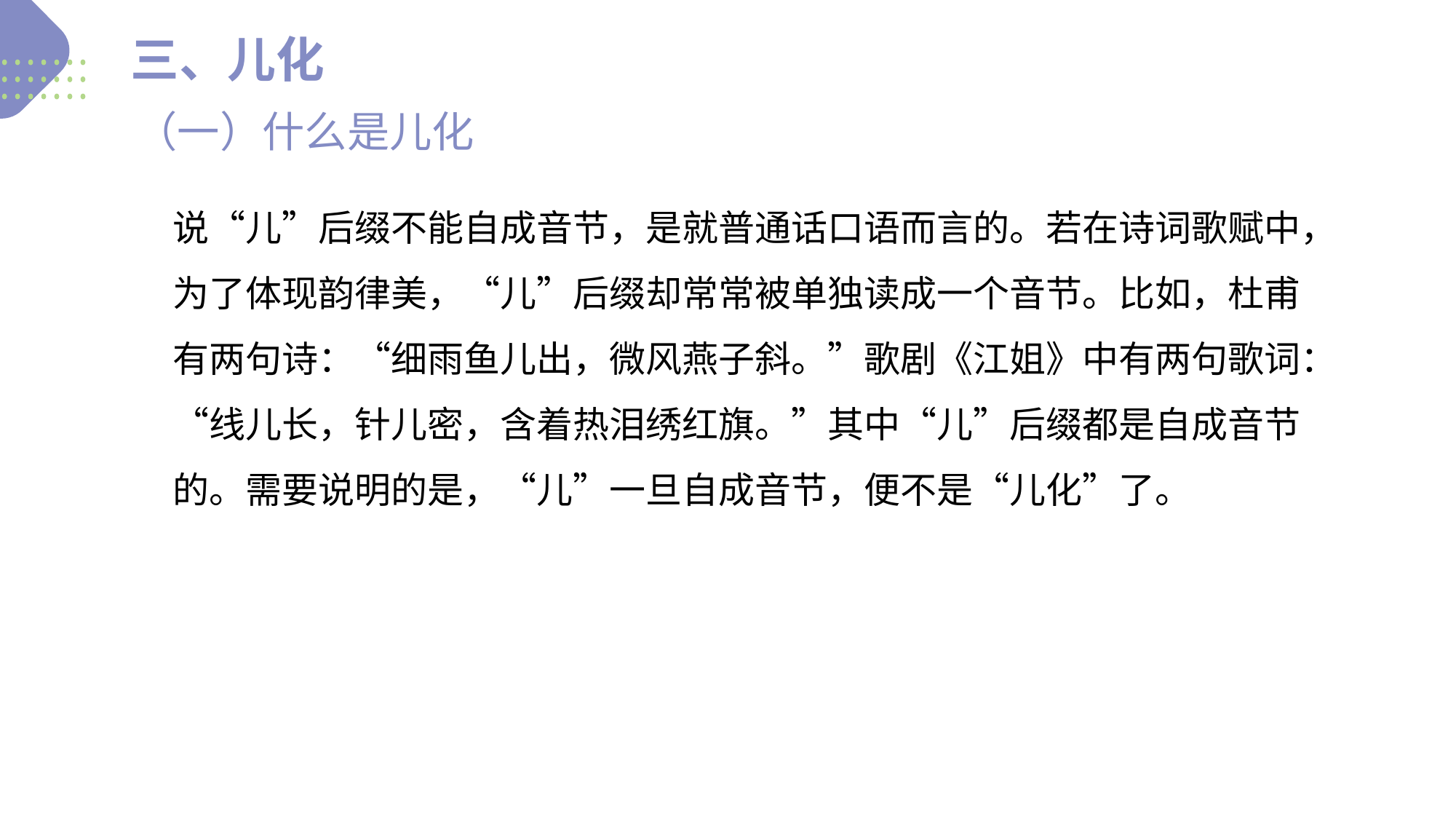

三、儿化

（一）什么是儿化
Never forget what you are, for surely the world will not. Make it your strength.
01.
说“儿”后缀不能自成音节，是就普通话口语而言的。若在诗词歌赋中，为了体现韵律美，“儿”后缀却常常被单独读成一个音节。比如，杜甫有两句诗：“细雨鱼儿出，微风燕子斜。”歌剧《江姐》中有两句歌词：“线儿长，针儿密，含着热泪绣红旗。”其中“儿”后缀都是自成音节的。需要说明的是，“儿”一旦自成音节，便不是“儿化”了。